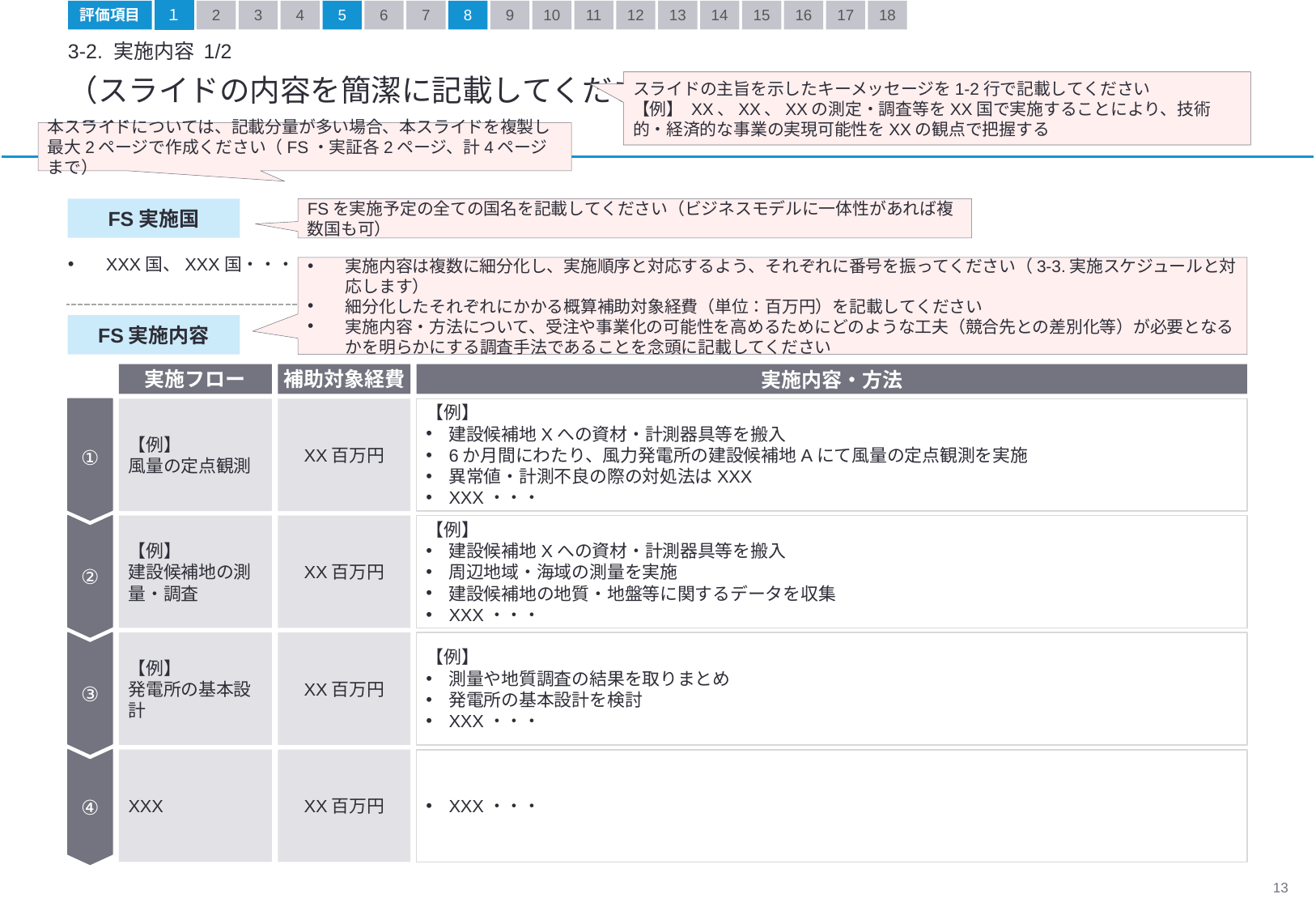

評価項目
１
2
3
4
5
6
7
8
9
10
11
12
13
14
15
16
17
18
3-2. 実施内容 1/2
（スライドの内容を簡潔に記載してください）
XXX
スライドの主旨を示したキーメッセージを1-2行で記載してください
【例】 XX、XX、XXの測定・調査等をXX国で実施することにより、技術的・経済的な事業の実現可能性をXXの観点で把握する
本スライドについては、記載分量が多い場合、本スライドを複製し最大2ページで作成ください（FS・実証各2ページ、計4ページまで）
FS実施国
FSを実施予定の全ての国名を記載してください（ビジネスモデルに一体性があれば複数国も可）
XXX国、XXX国・・・
実施内容は複数に細分化し、実施順序と対応するよう、それぞれに番号を振ってください（3-3.実施スケジュールと対応します）
細分化したそれぞれにかかる概算補助対象経費（単位：百万円）を記載してください
実施内容・方法について、受注や事業化の可能性を高めるためにどのような工夫（競合先との差別化等）が必要となるかを明らかにする調査手法であることを念頭に記載してください
FS実施内容
実施フロー
補助対象経費
実施内容・方法
【例】
風量の定点観測
XX百万円
【例】
建設候補地Xへの資材・計測器具等を搬入
6か月間にわたり、風力発電所の建設候補地Aにて風量の定点観測を実施
異常値・計測不良の際の対処法はXXX
XXX・・・
①
【例】
建設候補地の測量・調査
XX百万円
【例】
建設候補地Xへの資材・計測器具等を搬入
周辺地域・海域の測量を実施
建設候補地の地質・地盤等に関するデータを収集
XXX・・・
②
【例】
発電所の基本設計
XX百万円
【例】
測量や地質調査の結果を取りまとめ
発電所の基本設計を検討
XXX・・・
③
XXX
XX百万円
XXX・・・
④